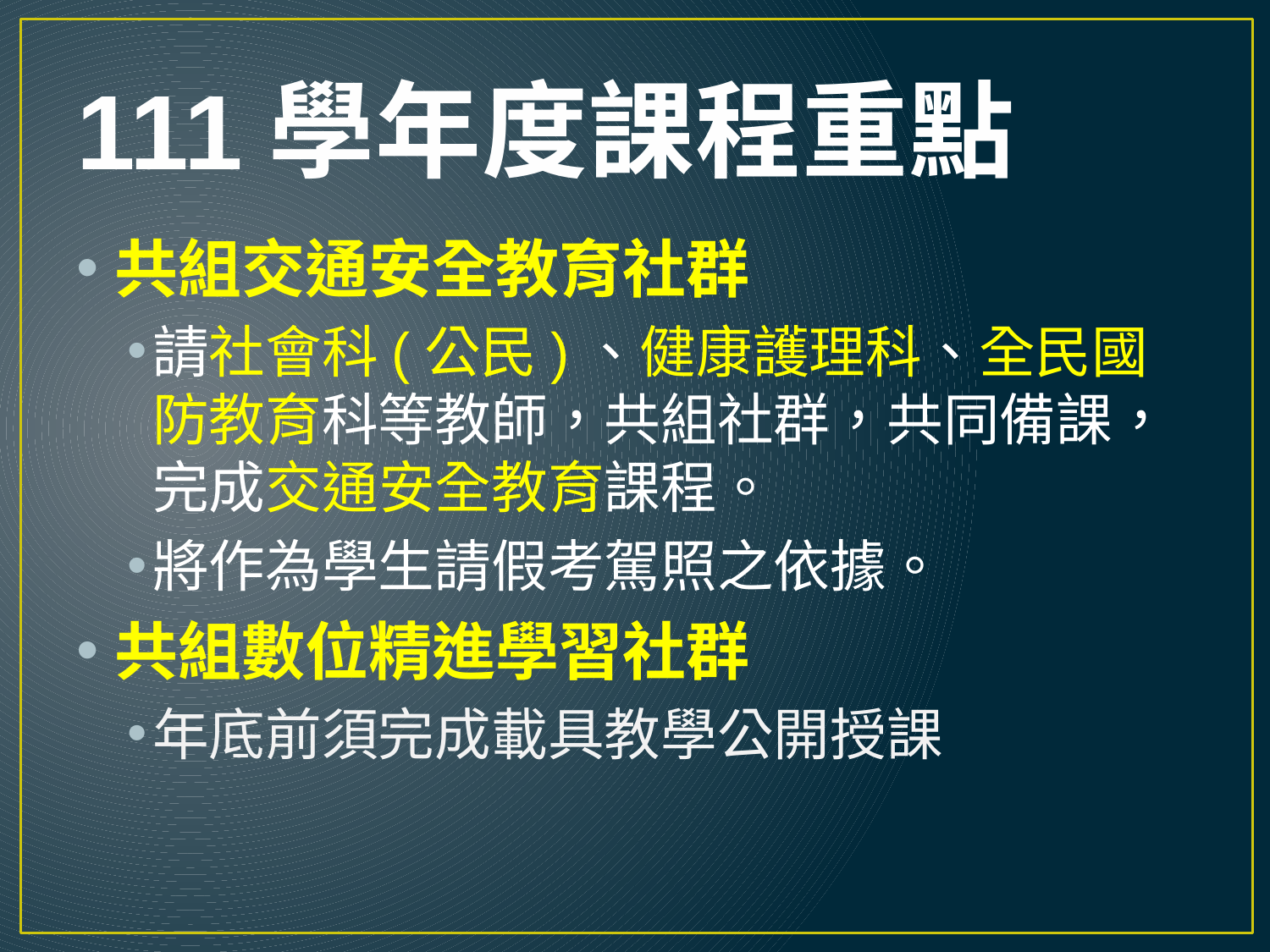

# 111學年度課程重點
共組交通安全教育社群
請社會科(公民)、健康護理科、全民國防教育科等教師，共組社群，共同備課，完成交通安全教育課程。
將作為學生請假考駕照之依據。
共組數位精進學習社群
年底前須完成載具教學公開授課